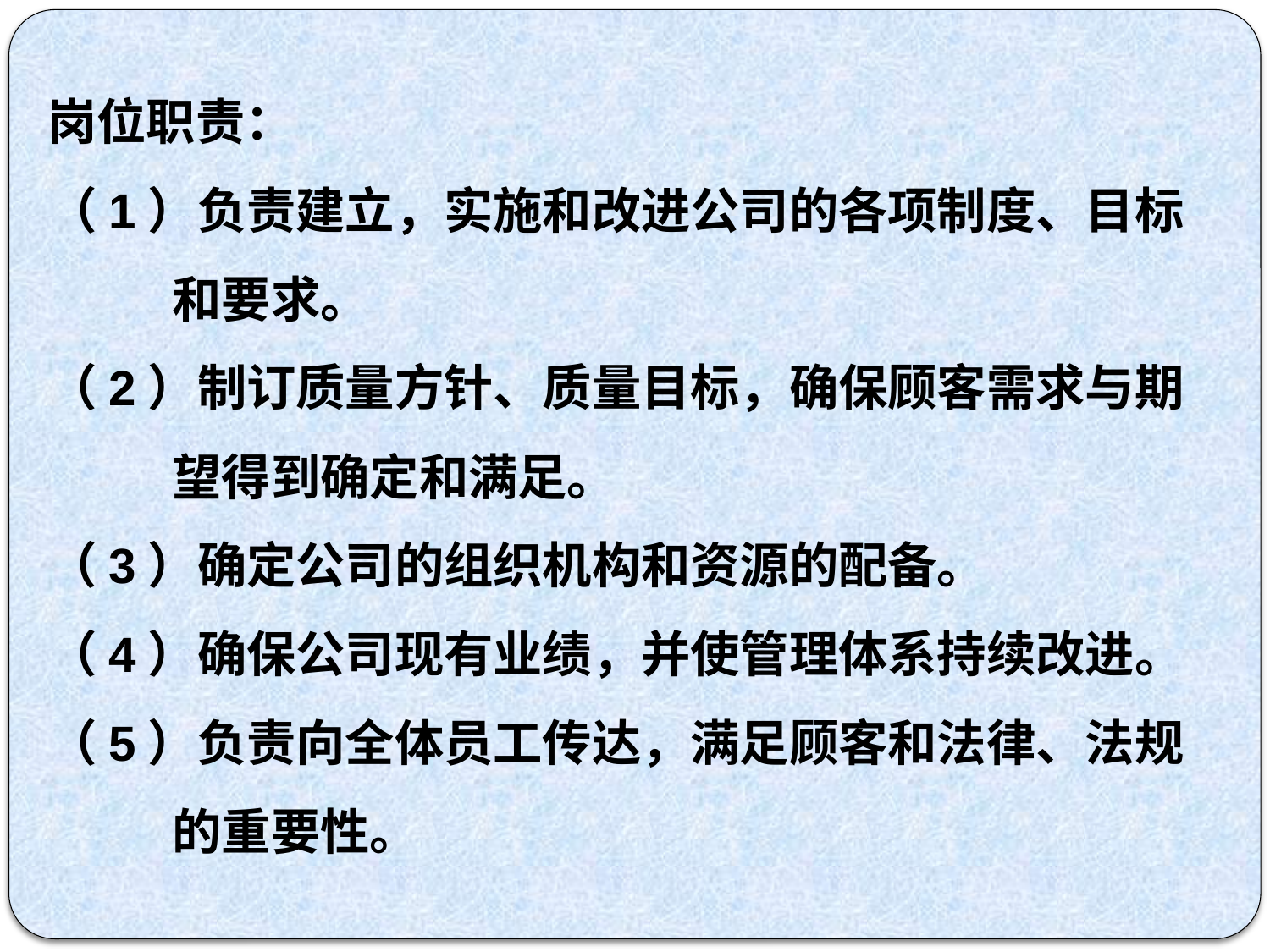

岗位职责：
（1）负责建立，实施和改进公司的各项制度、目标和要求。
（2）制订质量方针、质量目标，确保顾客需求与期望得到确定和满足。
（3）确定公司的组织机构和资源的配备。
（4）确保公司现有业绩，并使管理体系持续改进。
（5）负责向全体员工传达，满足顾客和法律、法规的重要性。